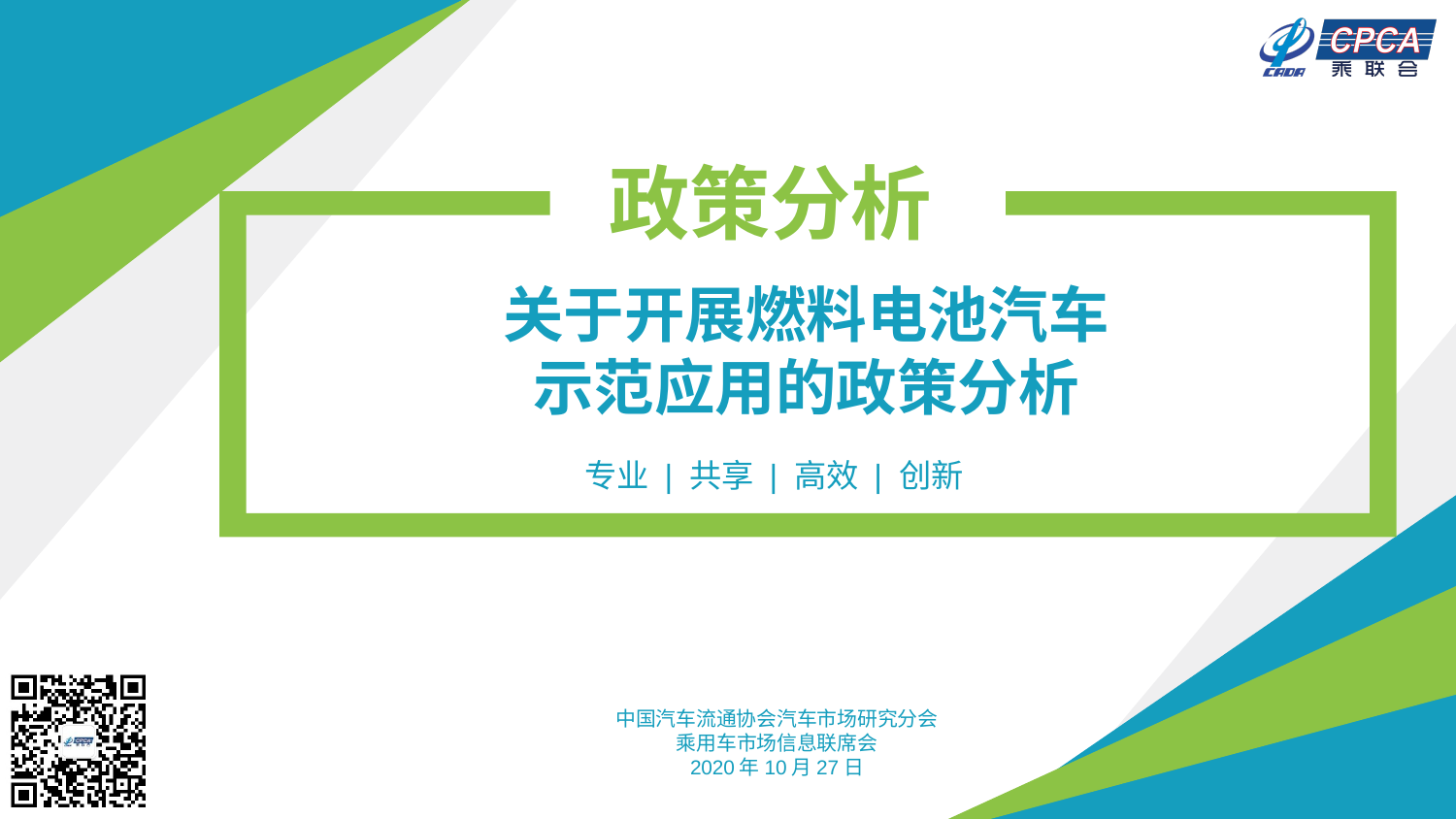

关于开展燃料电池汽车
示范应用的政策分析
中国汽车流通协会汽车市场研究分会
乘用车市场信息联席会
2020年10月27日